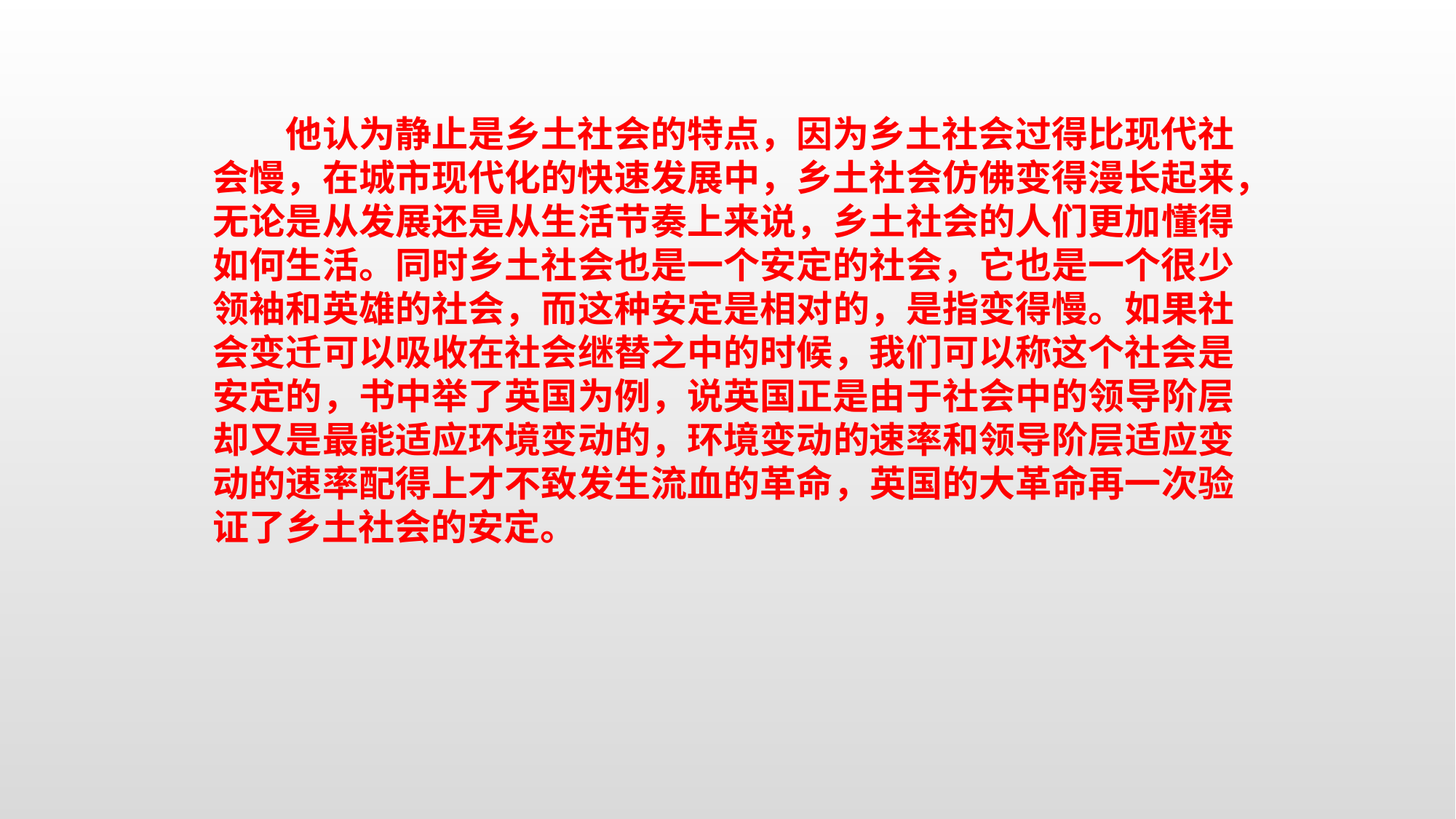

他认为静止是乡土社会的特点，因为乡土社会过得比现代社会慢，在城市现代化的快速发展中，乡土社会仿佛变得漫长起来，无论是从发展还是从生活节奏上来说，乡土社会的人们更加懂得如何生活。同时乡土社会也是一个安定的社会，它也是一个很少领袖和英雄的社会，而这种安定是相对的，是指变得慢。如果社会变迁可以吸收在社会继替之中的时候，我们可以称这个社会是安定的，书中举了英国为例，说英国正是由于社会中的领导阶层却又是最能适应环境变动的，环境变动的速率和领导阶层适应变动的速率配得上才不致发生流血的革命，英国的大革命再一次验证了乡土社会的安定。